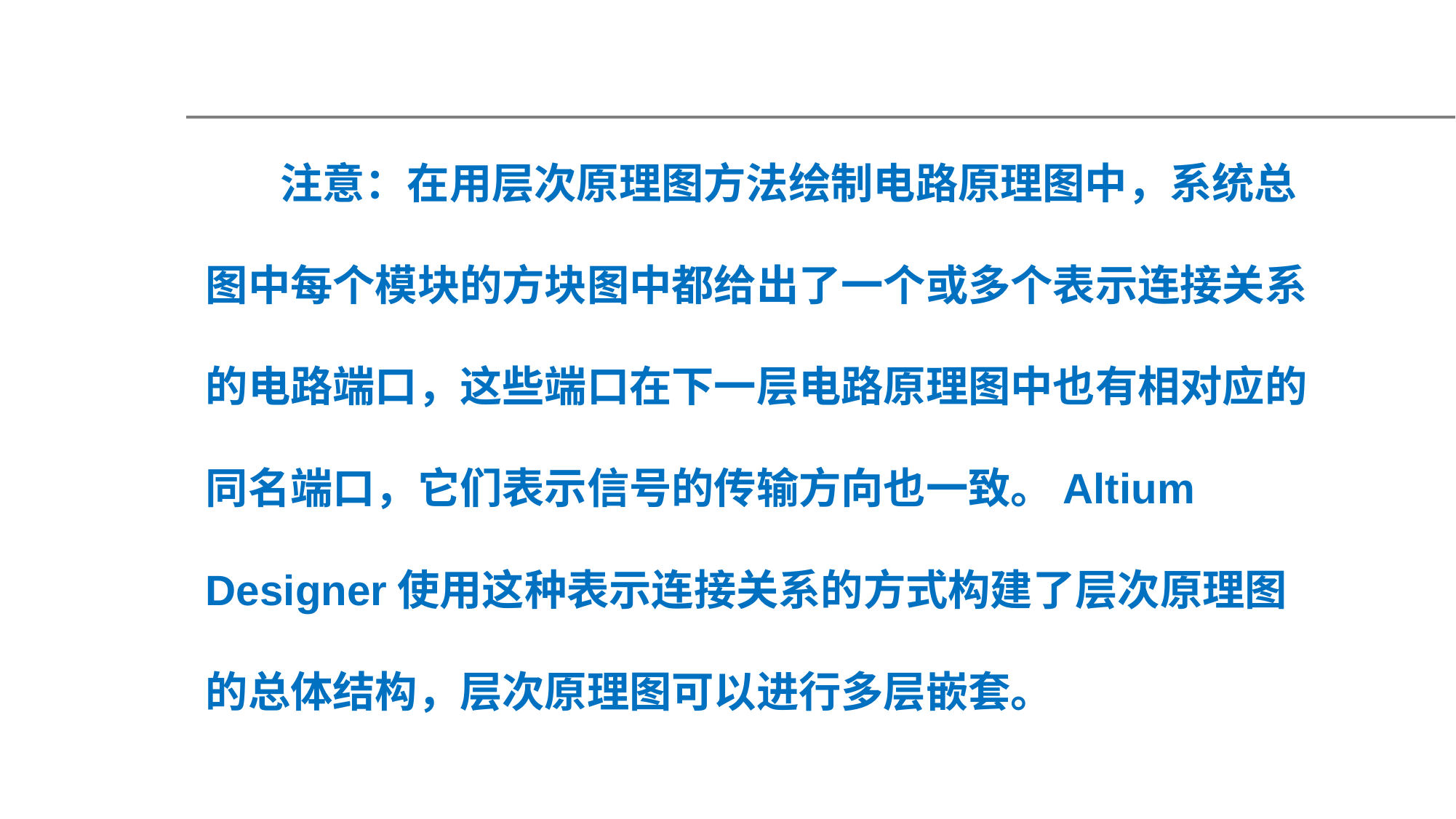

注意：在用层次原理图方法绘制电路原理图中，系统总图中每个模块的方块图中都给出了一个或多个表示连接关系的电路端口，这些端口在下一层电路原理图中也有相对应的同名端口，它们表示信号的传输方向也一致。Altium Designer使用这种表示连接关系的方式构建了层次原理图的总体结构，层次原理图可以进行多层嵌套。